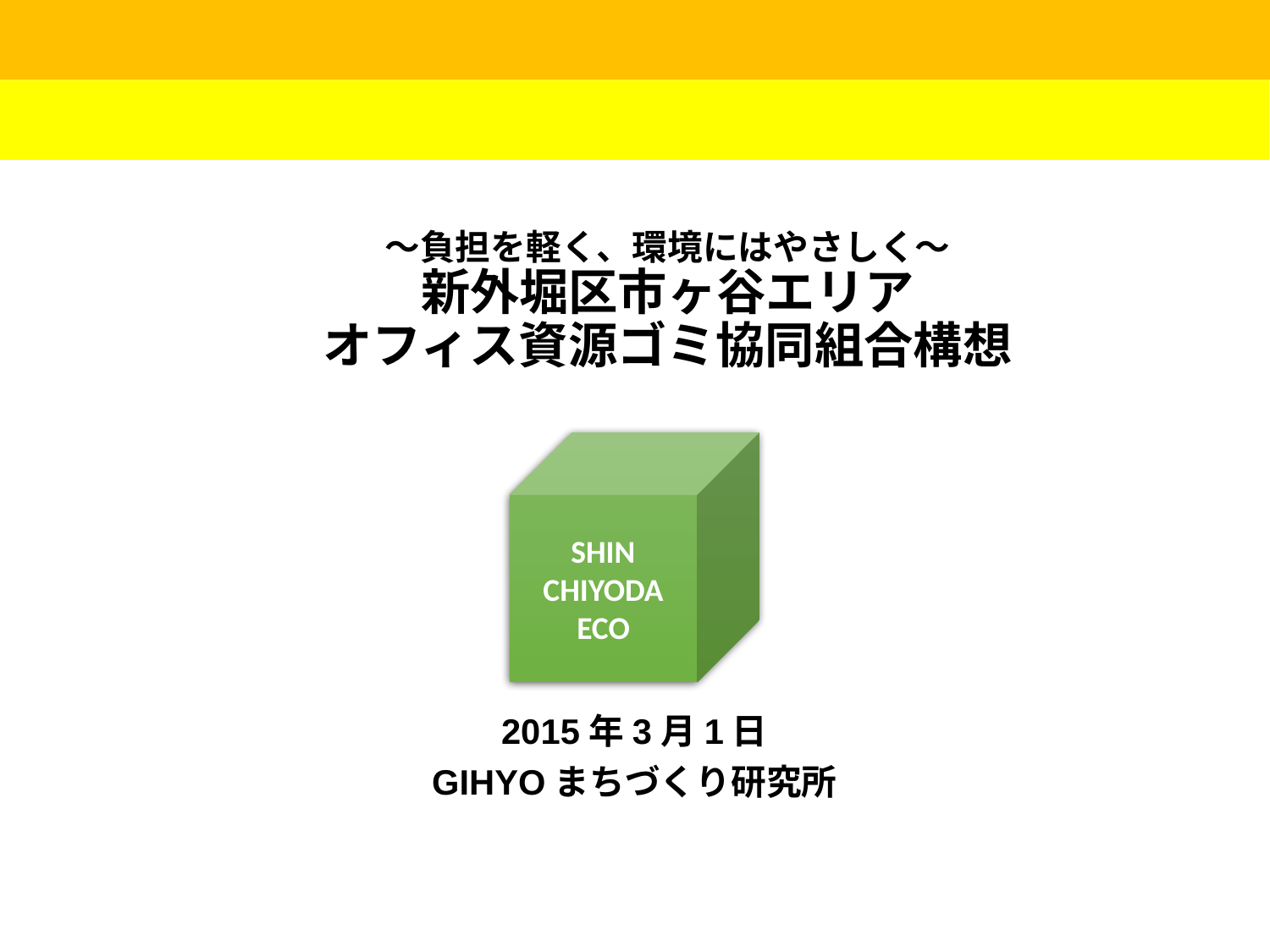

# ～負担を軽く、環境にはやさしく～ 新外堀区市ヶ谷エリア オフィス資源ゴミ協同組合構想
SHIN
CHIYODA
ECO
2015年3月1日
GIHYOまちづくり研究所